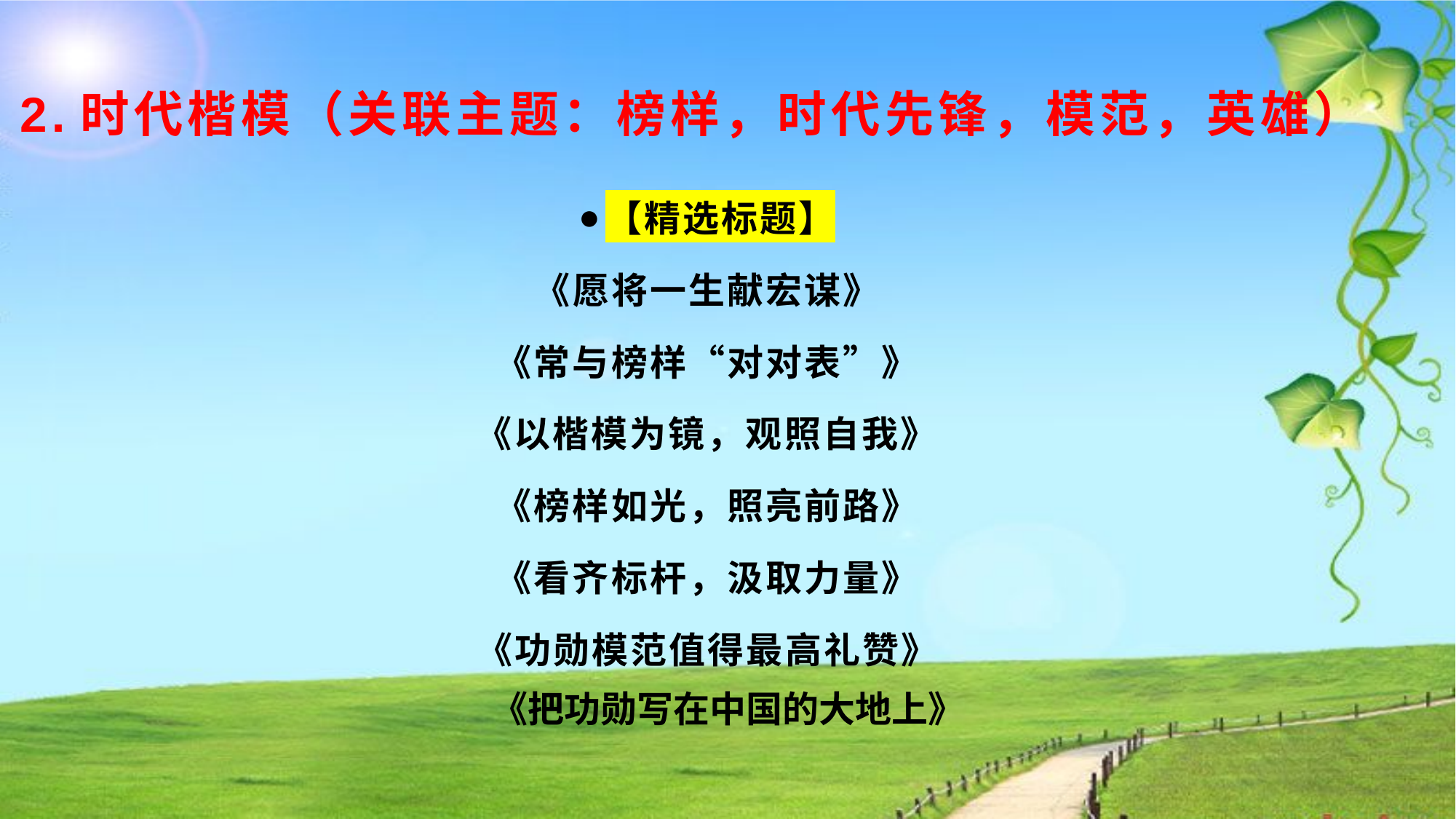

# 2.时代楷模（关联主题：榜样，时代先锋，模范，英雄）
【精选标题】
《愿将一生献宏谋》
《常与榜样“对对表”》
 《以楷模为镜，观照自我》
《榜样如光，照亮前路》
《看齐标杆，汲取力量》
《功勋模范值得最高礼赞》
《把功勋写在中国的大地上》